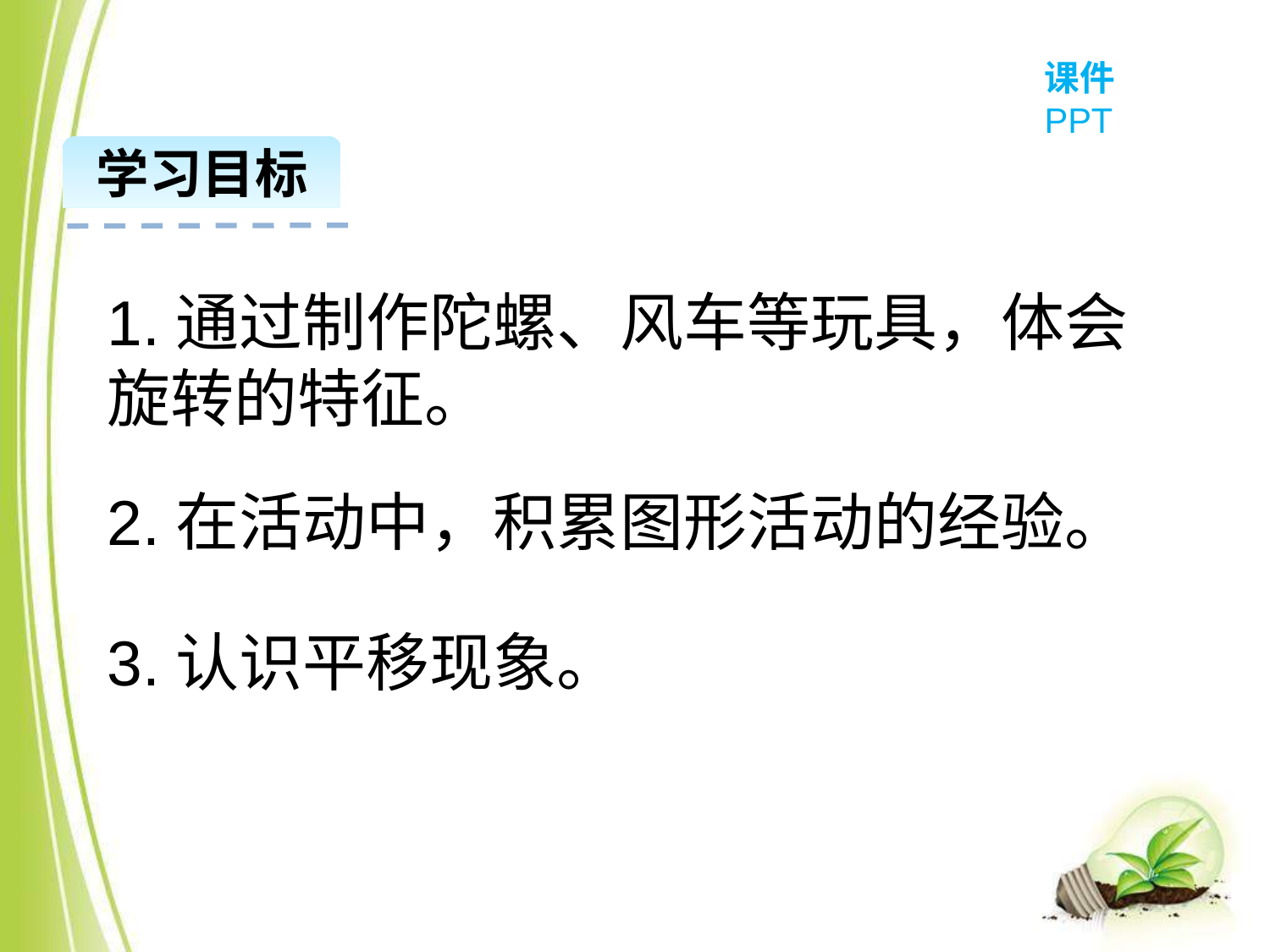

课件PPT
学习目标

1.通过制作陀螺、风车等玩具，体会旋转的特征。
2.在活动中，积累图形活动的经验。
3.认识平移现象。